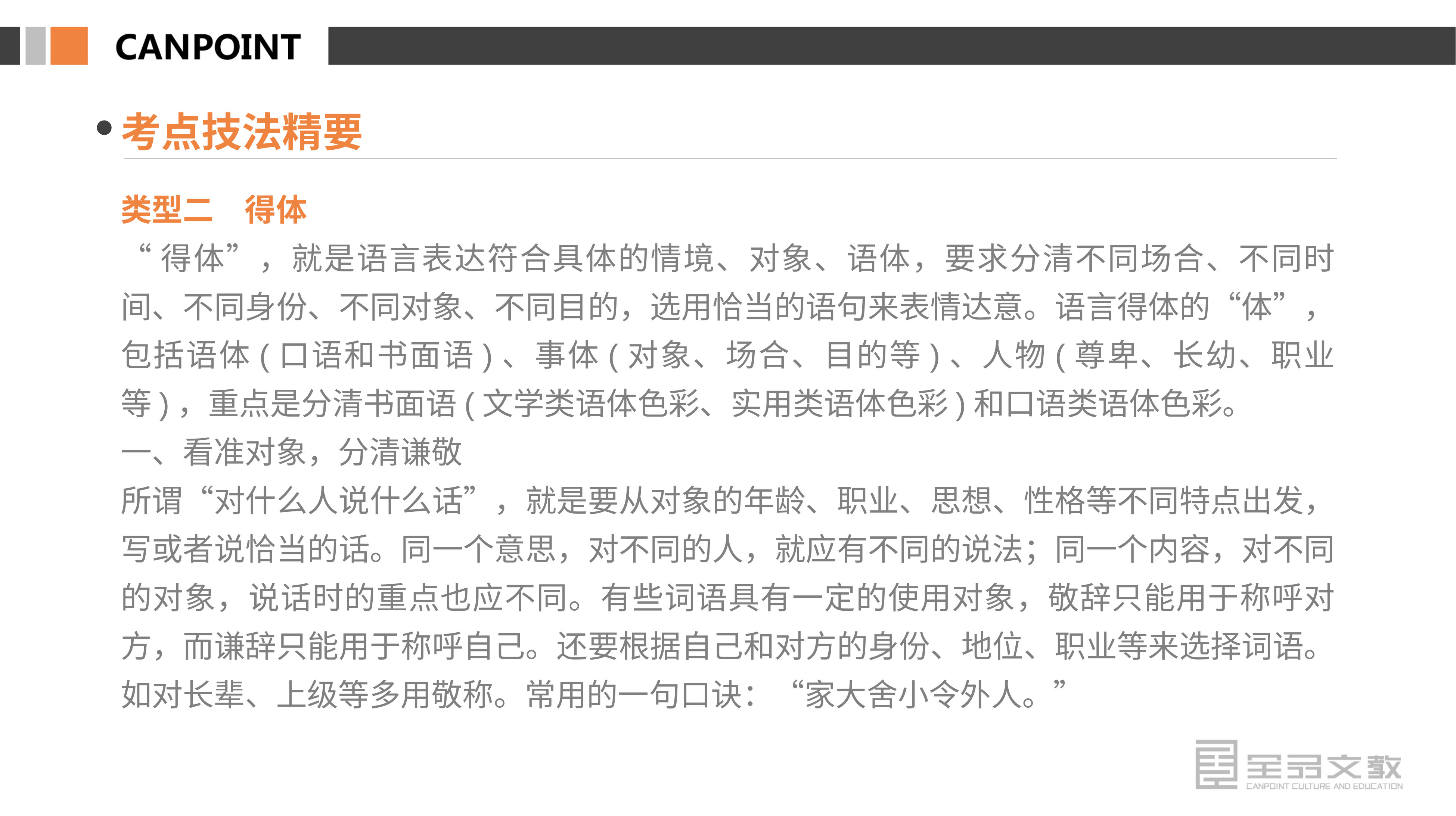

考点技法精要

类型二　得体
“得体”，就是语言表达符合具体的情境、对象、语体，要求分清不同场合、不同时间、不同身份、不同对象、不同目的，选用恰当的语句来表情达意。语言得体的“体”，包括语体(口语和书面语)、事体(对象、场合、目的等)、人物(尊卑、长幼、职业等)，重点是分清书面语(文学类语体色彩、实用类语体色彩)和口语类语体色彩。
一、看准对象，分清谦敬
所谓“对什么人说什么话”，就是要从对象的年龄、职业、思想、性格等不同特点出发，写或者说恰当的话。同一个意思，对不同的人，就应有不同的说法；同一个内容，对不同的对象，说话时的重点也应不同。有些词语具有一定的使用对象，敬辞只能用于称呼对方，而谦辞只能用于称呼自己。还要根据自己和对方的身份、地位、职业等来选择词语。如对长辈、上级等多用敬称。常用的一句口诀：“家大舍小令外人。”